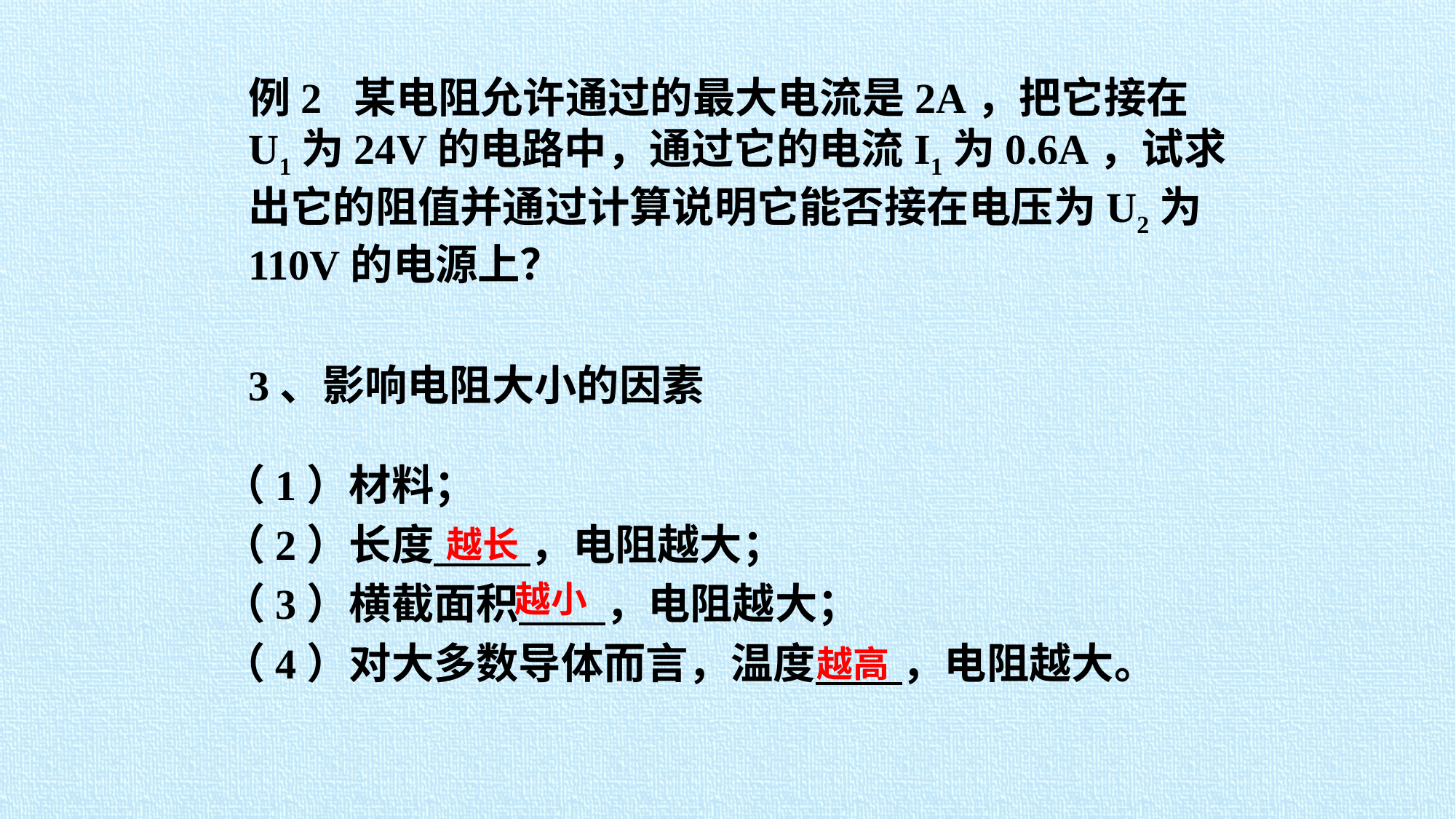

例2  某电阻允许通过的最大电流是2A，把它接在U1为24V的电路中，通过它的电流I1为0.6A，试求出它的阻值并通过计算说明它能否接在电压为U2为110V的电源上？
# 3、影响电阻大小的因素
（1）材料；
（2）长度          ，电阻越大；
（3）横截面积         ，电阻越大；
（4）对大多数导体而言，温度         ，电阻越大。
越长
越小
越高